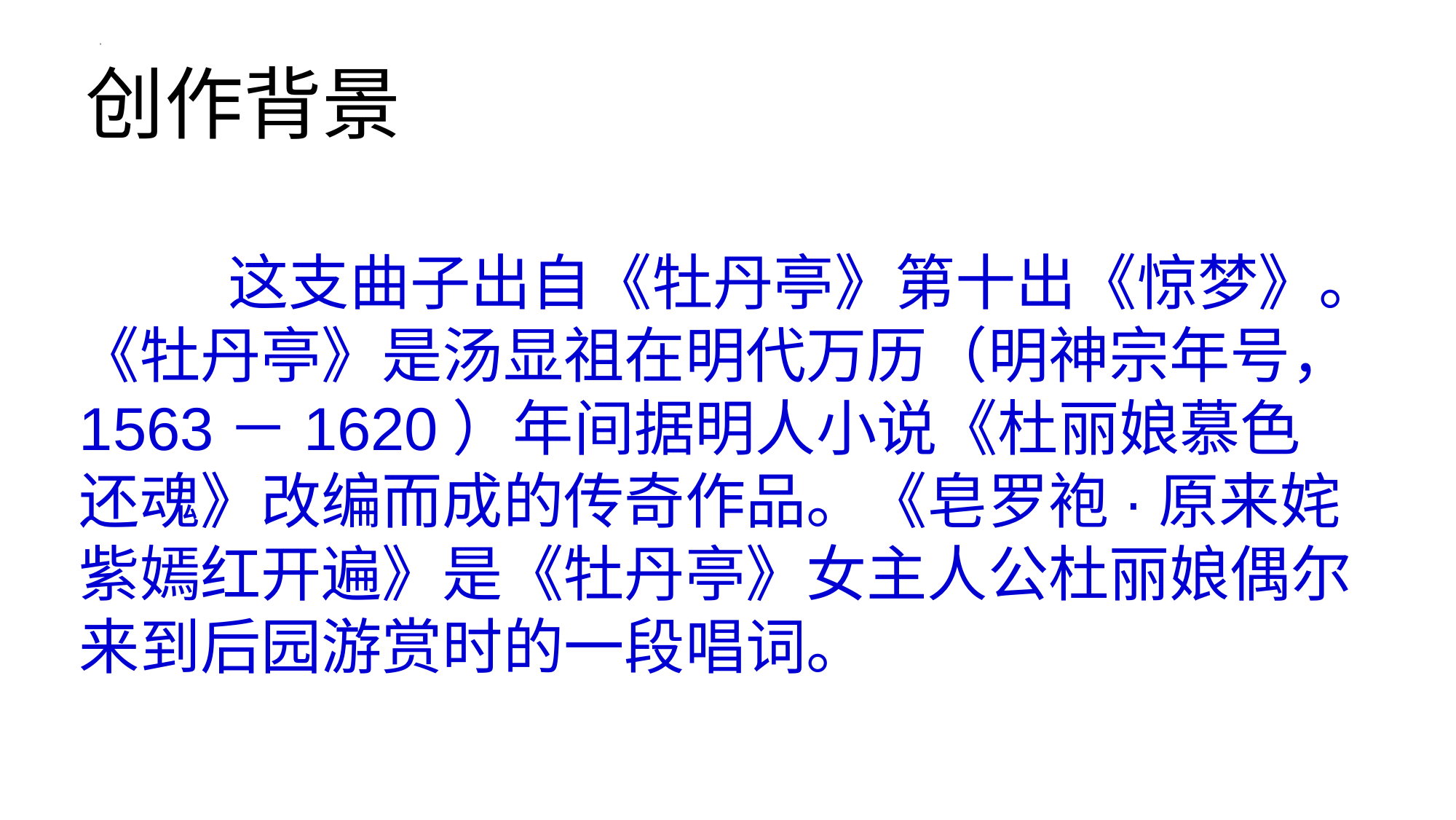

# 创作背景
           这支曲子出自《牡丹亭》第十出《惊梦》。《牡丹亭》是汤显祖在明代万历（明神宗年号，1563－1620）年间据明人小说《杜丽娘慕色还魂》改编而成的传奇作品。《皂罗袍·原来姹紫嫣红开遍》是《牡丹亭》女主人公杜丽娘偶尔来到后园游赏时的一段唱词。